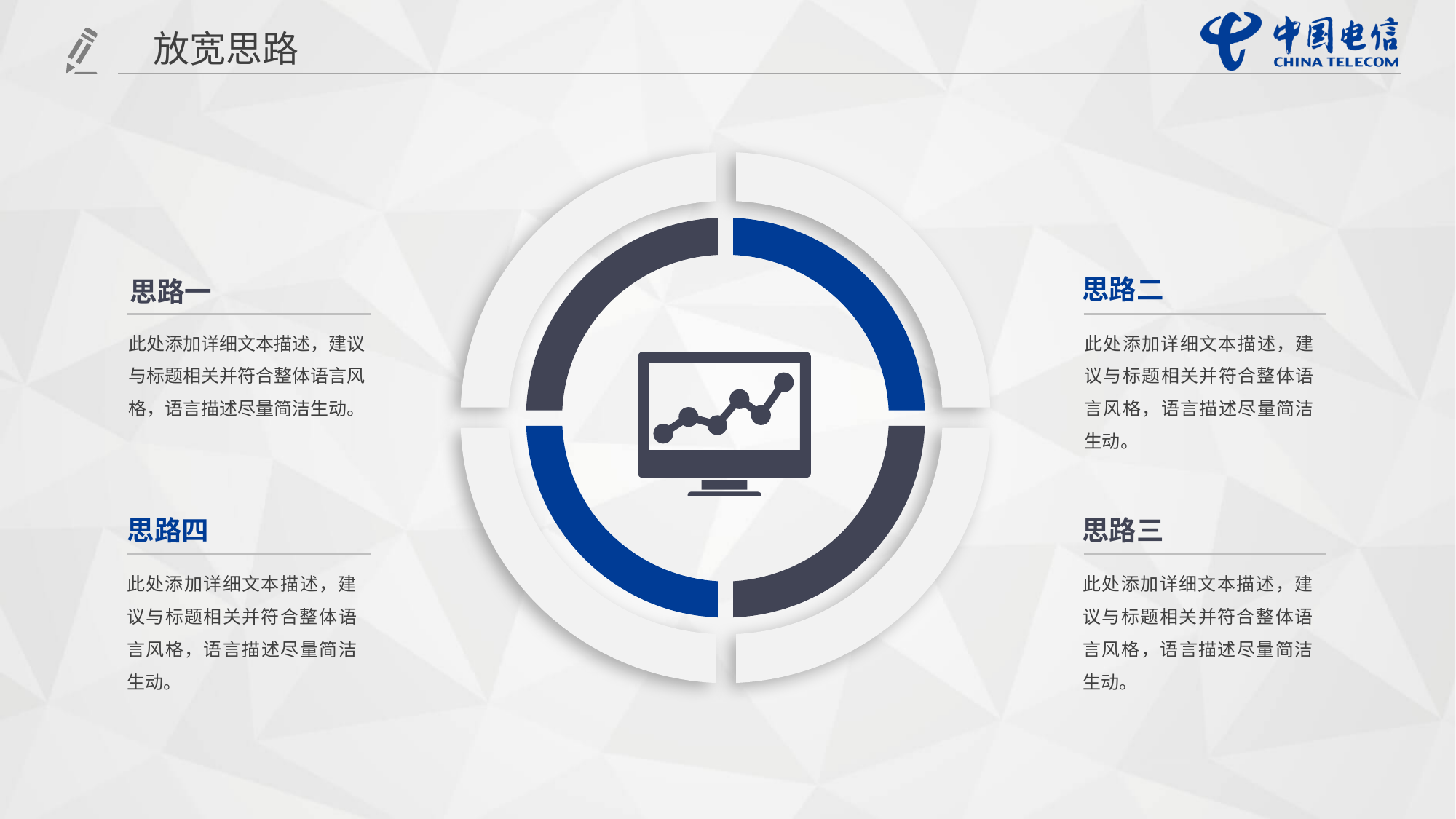

放宽思路

思路二
此处添加详细文本描述，建议与标题相关并符合整体语言风格，语言描述尽量简洁生动。
思路一
此处添加详细文本描述，建议与标题相关并符合整体语言风格，语言描述尽量简洁生动。

思路四
此处添加详细文本描述，建议与标题相关并符合整体语言风格，语言描述尽量简洁生动。
思路三
此处添加详细文本描述，建议与标题相关并符合整体语言风格，语言描述尽量简洁生动。